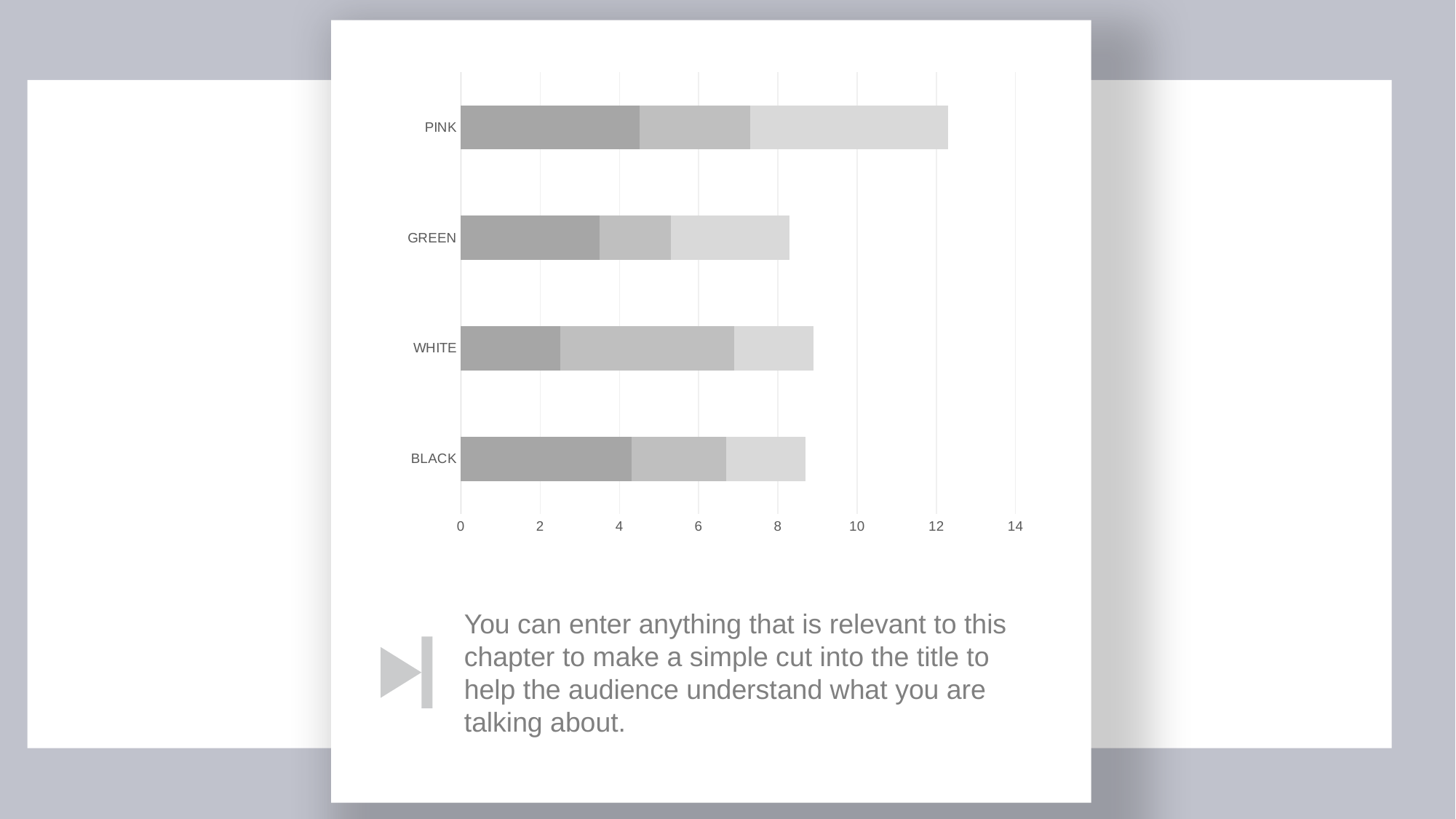

### Chart

| Category | 系列 1 | 系列 2 | 系列 3 |
|---|---|---|---|
| BLACK | 4.3 | 2.4 | 2.0 |
| WHITE | 2.5 | 4.4 | 2.0 |
| GREEN | 3.5 | 1.8 | 3.0 |
| PINK | 4.5 | 2.8 | 5.0 |
You can enter anything that is relevant to this chapter to make a simple cut into the title to help the audience understand what you are talking about.